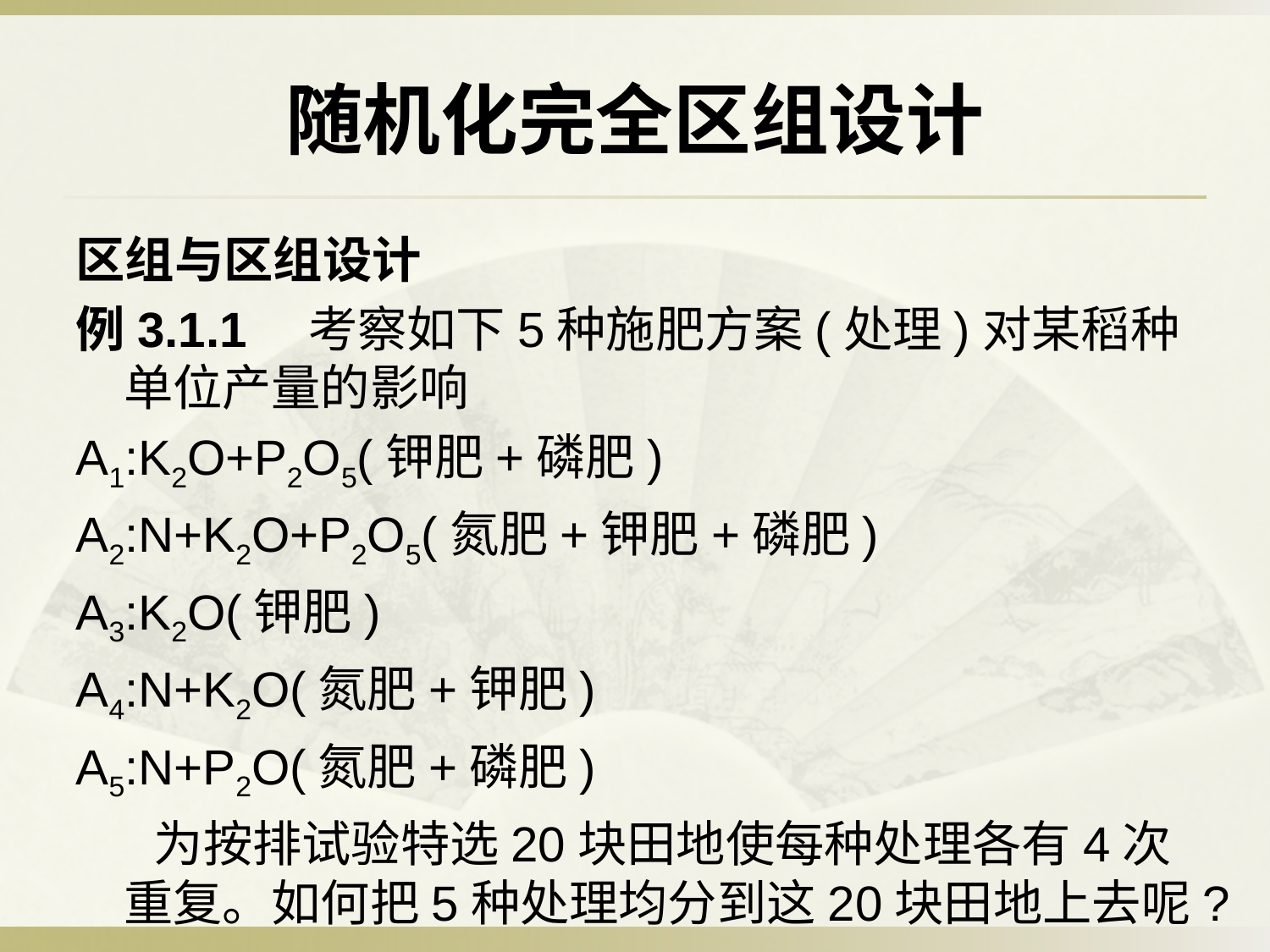

# 随机化完全区组设计
区组与区组设计
例3.1.1　考察如下5种施肥方案(处理)对某稻种单位产量的影响
A1:K2O+P2O5(钾肥+磷肥)
A2:N+K2O+P2O5(氮肥+钾肥+磷肥)
A3:K2O(钾肥)
A4:N+K2O(氮肥+钾肥)
A5:N+P2O(氮肥+磷肥)
      为按排试验特选20块田地使每种处理各有4次重复。如何把5种处理均分到这20块田地上去呢?